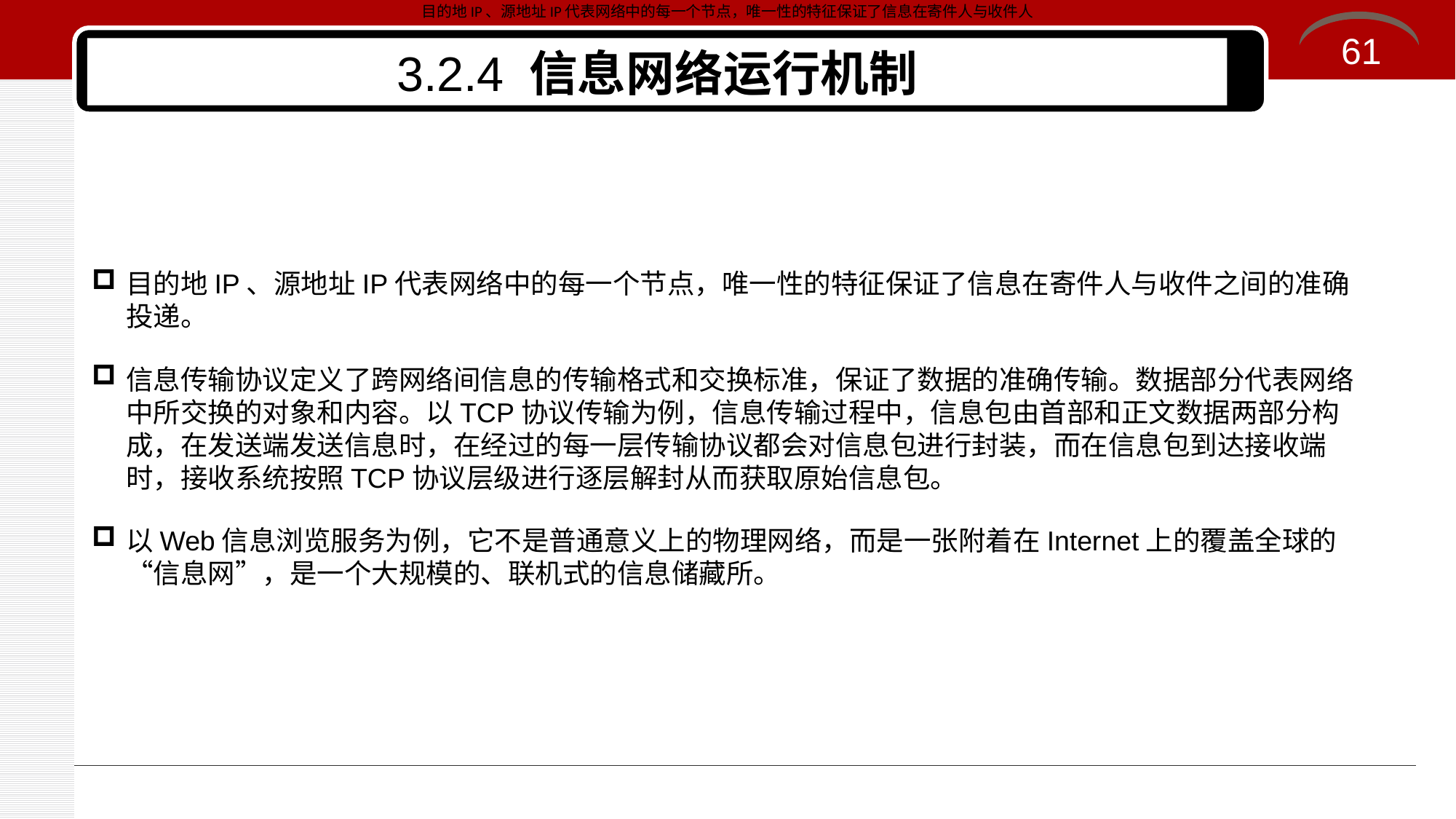

目的地IP、源地址IP代表网络中的每一个节点，唯一性的特征保证了信息在寄件人与收件人

61
# 3.2.4 信息网络运行机制

目的地IP、源地址IP代表网络中的每一个节点，唯一性的特征保证了信息在寄件人与收件之间的准确投递。
信息传输协议定义了跨网络间信息的传输格式和交换标准，保证了数据的准确传输。数据部分代表网络中所交换的对象和内容。以TCP协议传输为例，信息传输过程中，信息包由首部和正文数据两部分构成，在发送端发送信息时，在经过的每一层传输协议都会对信息包进行封装，而在信息包到达接收端时，接收系统按照TCP协议层级进行逐层解封从而获取原始信息包。
以Web信息浏览服务为例，它不是普通意义上的物理网络，而是一张附着在Internet上的覆盖全球的“信息网”，是一个大规模的、联机式的信息储藏所。